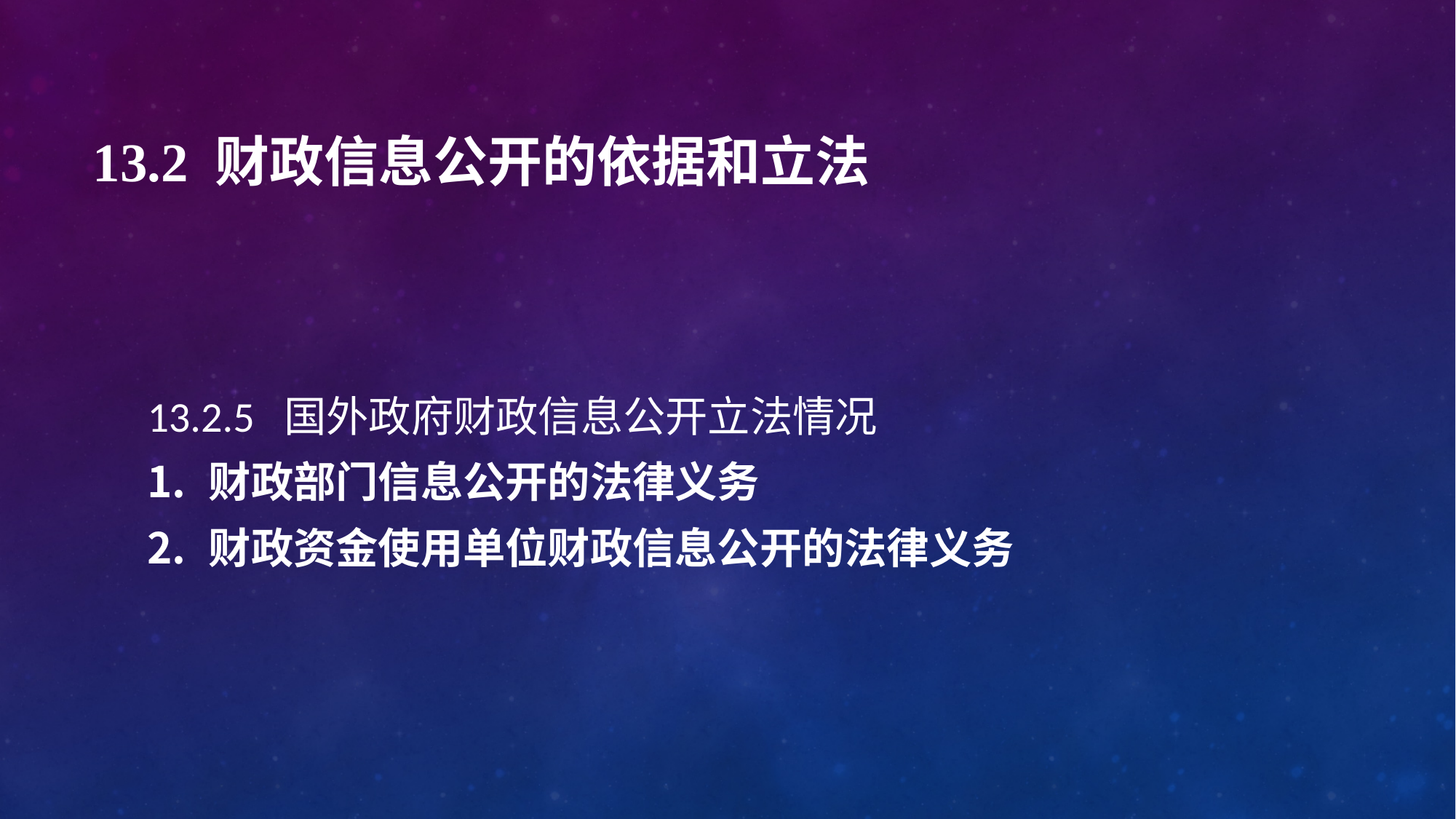

# 13.2 财政信息公开的依据和立法
13.2.5  国外政府财政信息公开立法情况
财政部门信息公开的法律义务
财政资金使用单位财政信息公开的法律义务